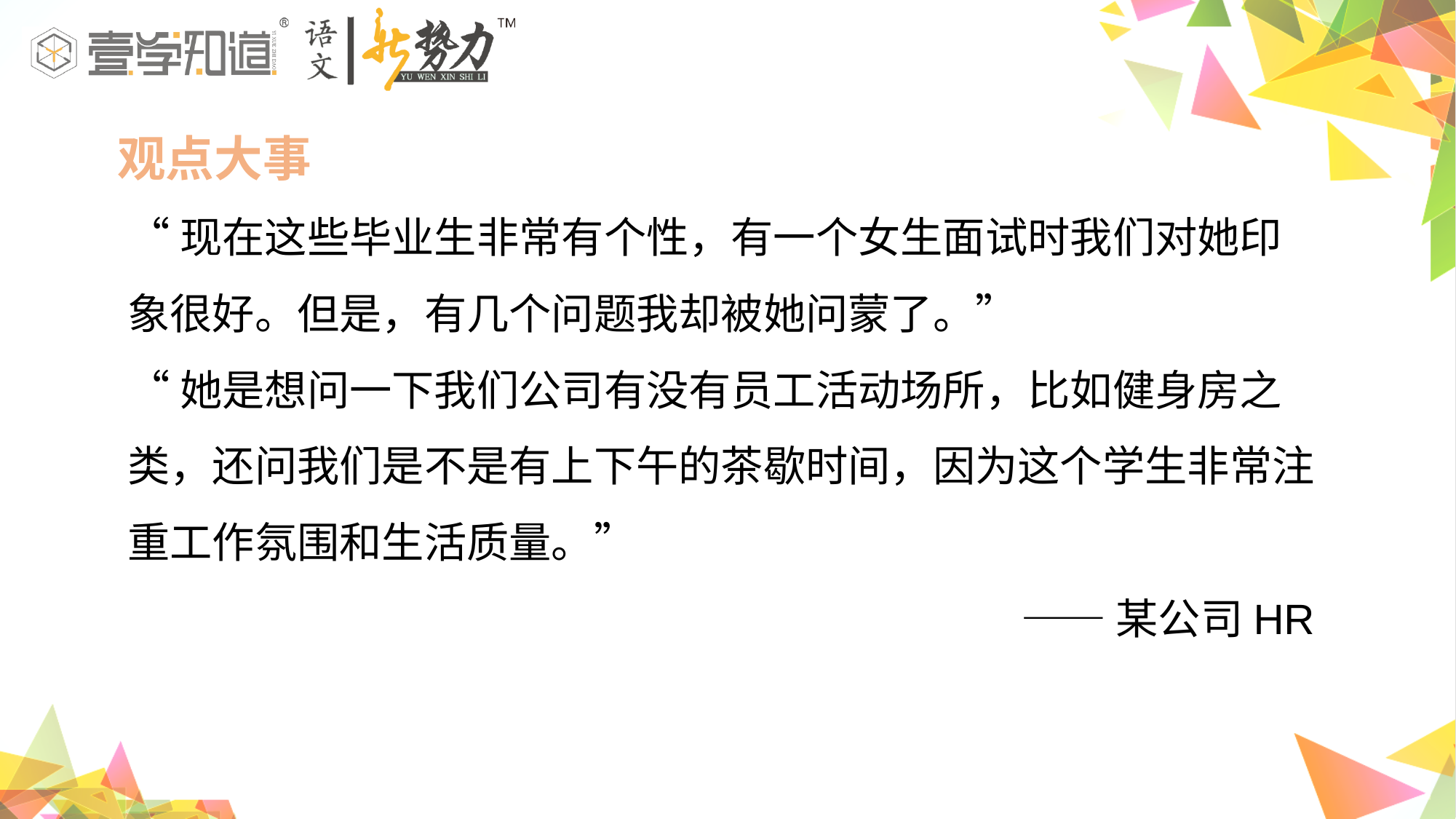

观点大事
“现在这些毕业生非常有个性，有一个女生面试时我们对她印象很好。但是，有几个问题我却被她问蒙了。”
“她是想问一下我们公司有没有员工活动场所，比如健身房之类，还问我们是不是有上下午的茶歇时间，因为这个学生非常注重工作氛围和生活质量。”
——某公司HR